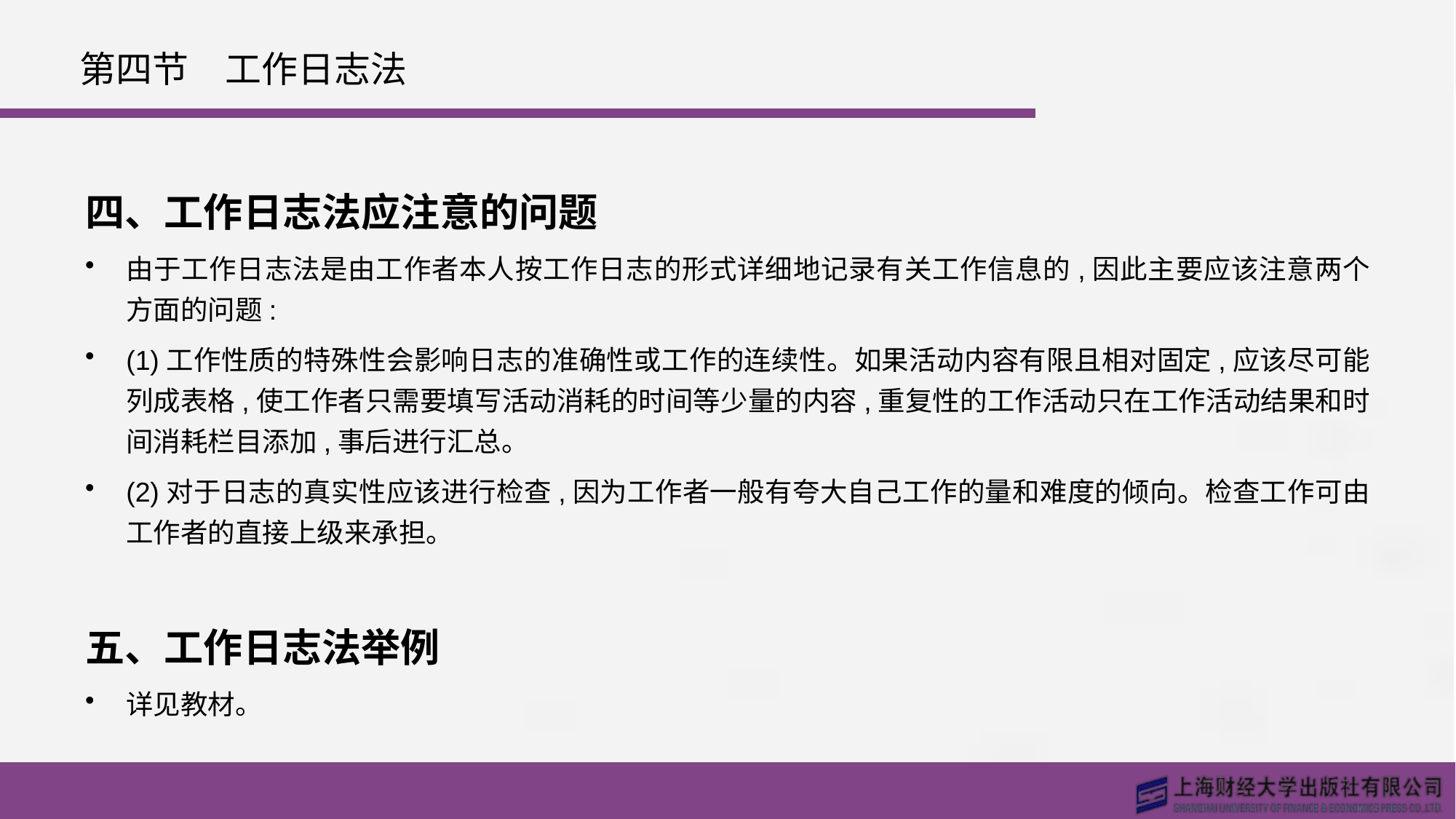

# 第四节　工作日志法
四、工作日志法应注意的问题
由于工作日志法是由工作者本人按工作日志的形式详细地记录有关工作信息的,因此主要应该注意两个方面的问题:
(1)工作性质的特殊性会影响日志的准确性或工作的连续性。如果活动内容有限且相对固定,应该尽可能列成表格,使工作者只需要填写活动消耗的时间等少量的内容,重复性的工作活动只在工作活动结果和时间消耗栏目添加,事后进行汇总。
(2)对于日志的真实性应该进行检查,因为工作者一般有夸大自己工作的量和难度的倾向。检查工作可由工作者的直接上级来承担。

五、工作日志法举例
详见教材。